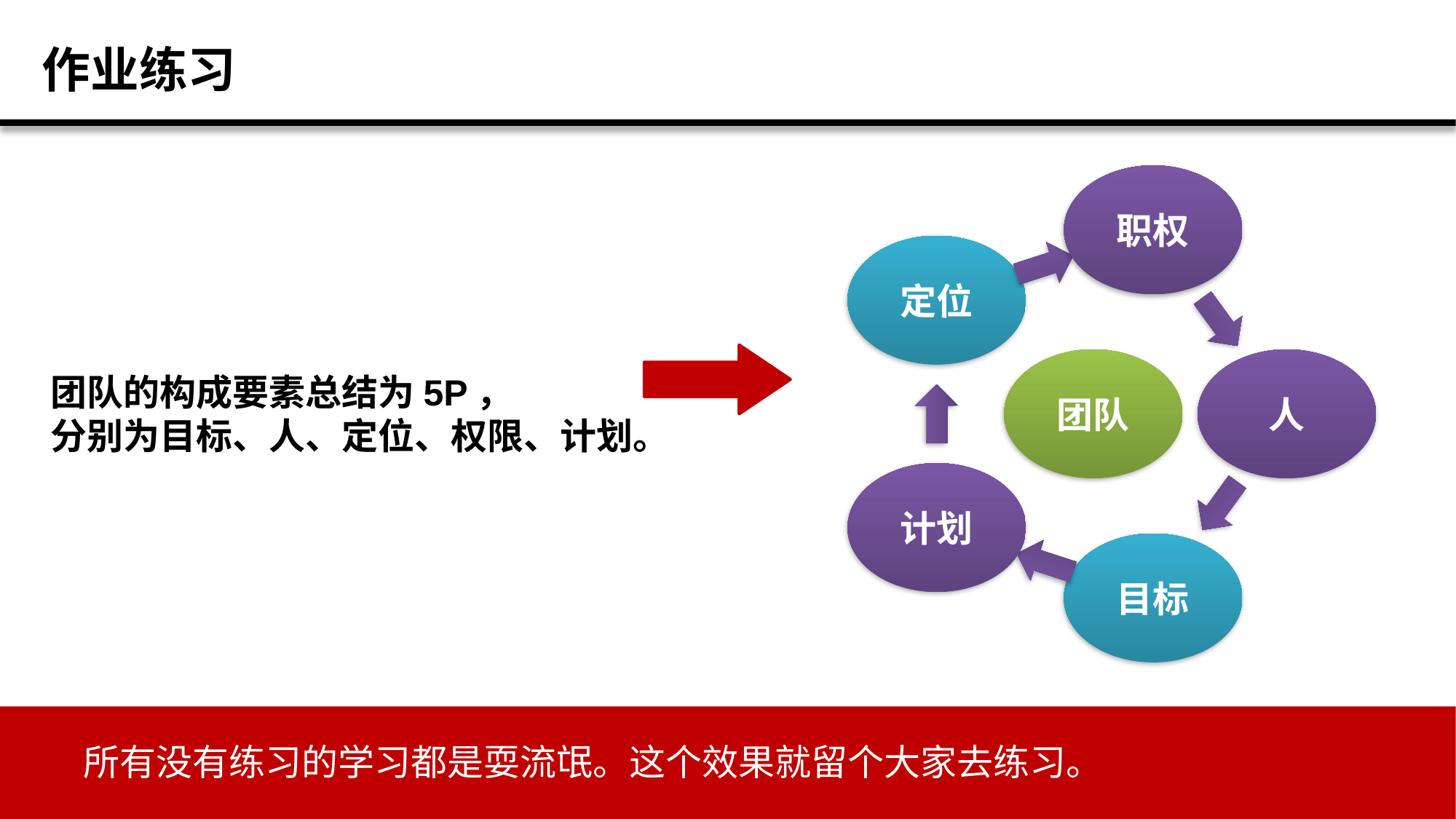

作业练习
团队
人
目标
定位
职权
计划

团队的构成要素总结为5P，
分别为目标、人、定位、权限、计划。
        所有没有练习的学习都是耍流氓。这个效果就留个大家去练习。